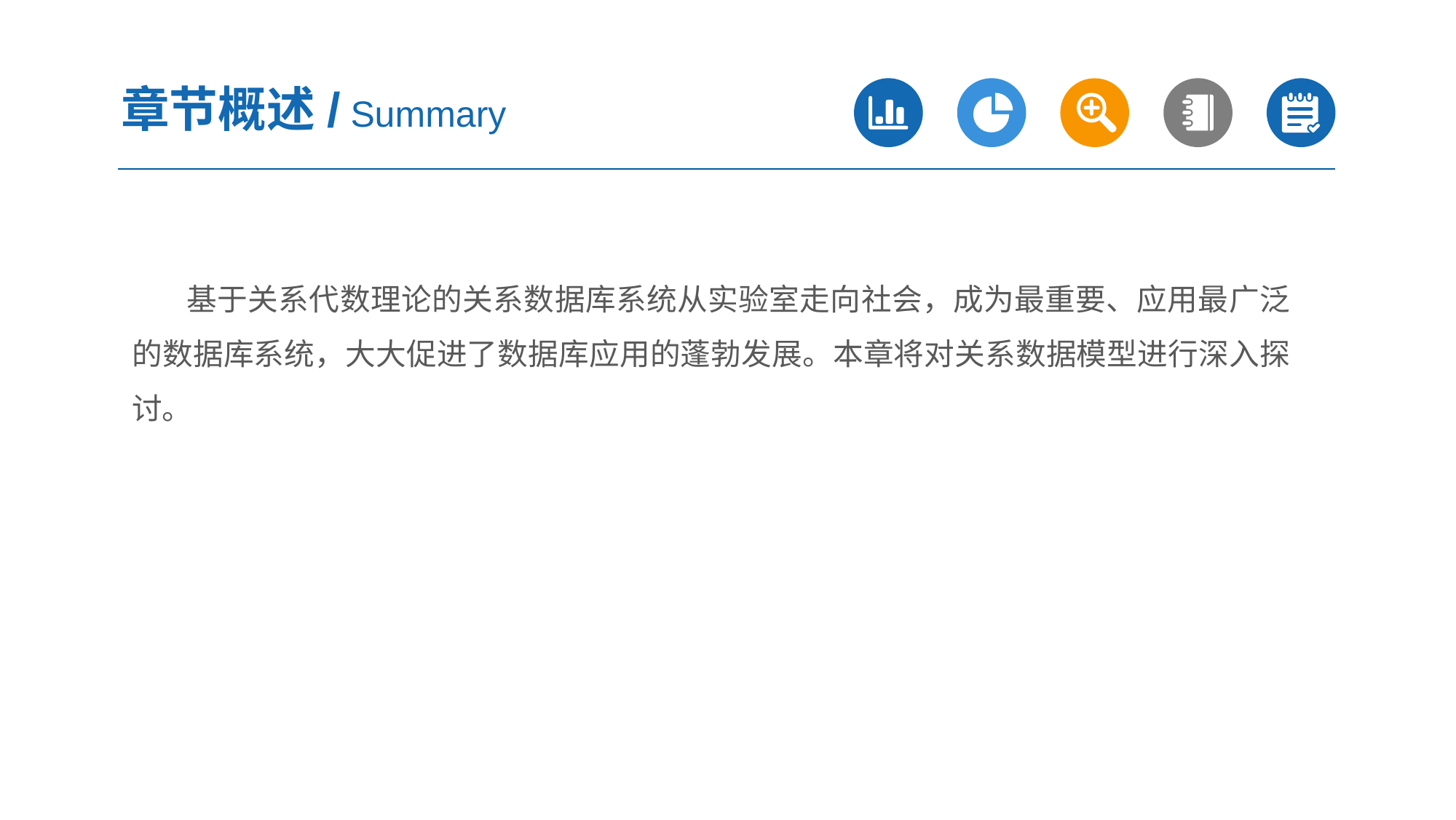

章节概述/ Summary
基于关系代数理论的关系数据库系统从实验室走向社会，成为最重要、应用最广泛的数据库系统，大大促进了数据库应用的蓬勃发展。本章将对关系数据模型进行深入探讨。